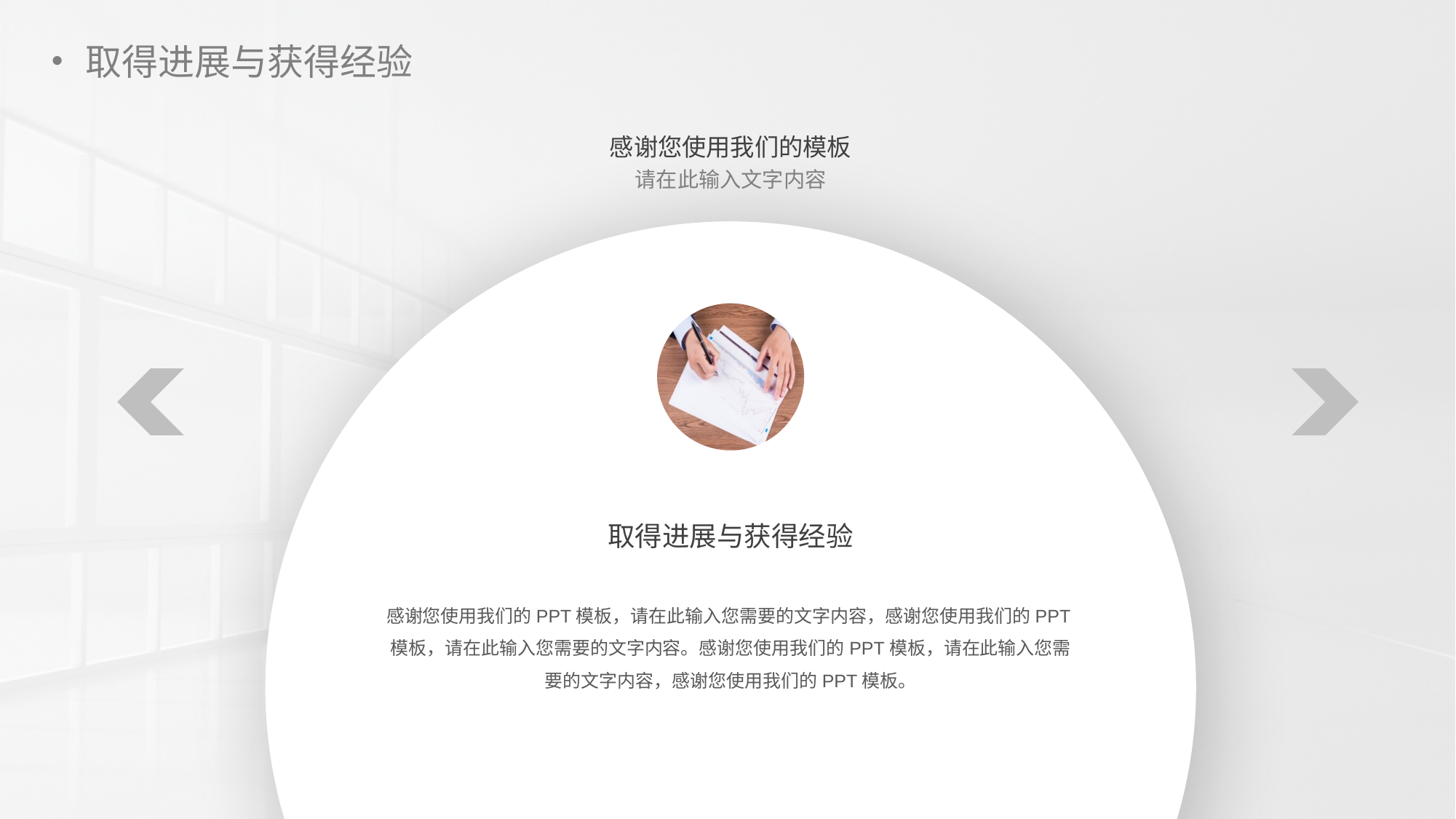

取得进展与获得经验
感谢您使用我们的模板
请在此输入文字内容

取得进展与获得经验
感谢您使用我们的PPT模板，请在此输入您需要的文字内容，感谢您使用我们的PPT模板，请在此输入您需要的文字内容。感谢您使用我们的PPT模板，请在此输入您需要的文字内容，感谢您使用我们的PPT模板。